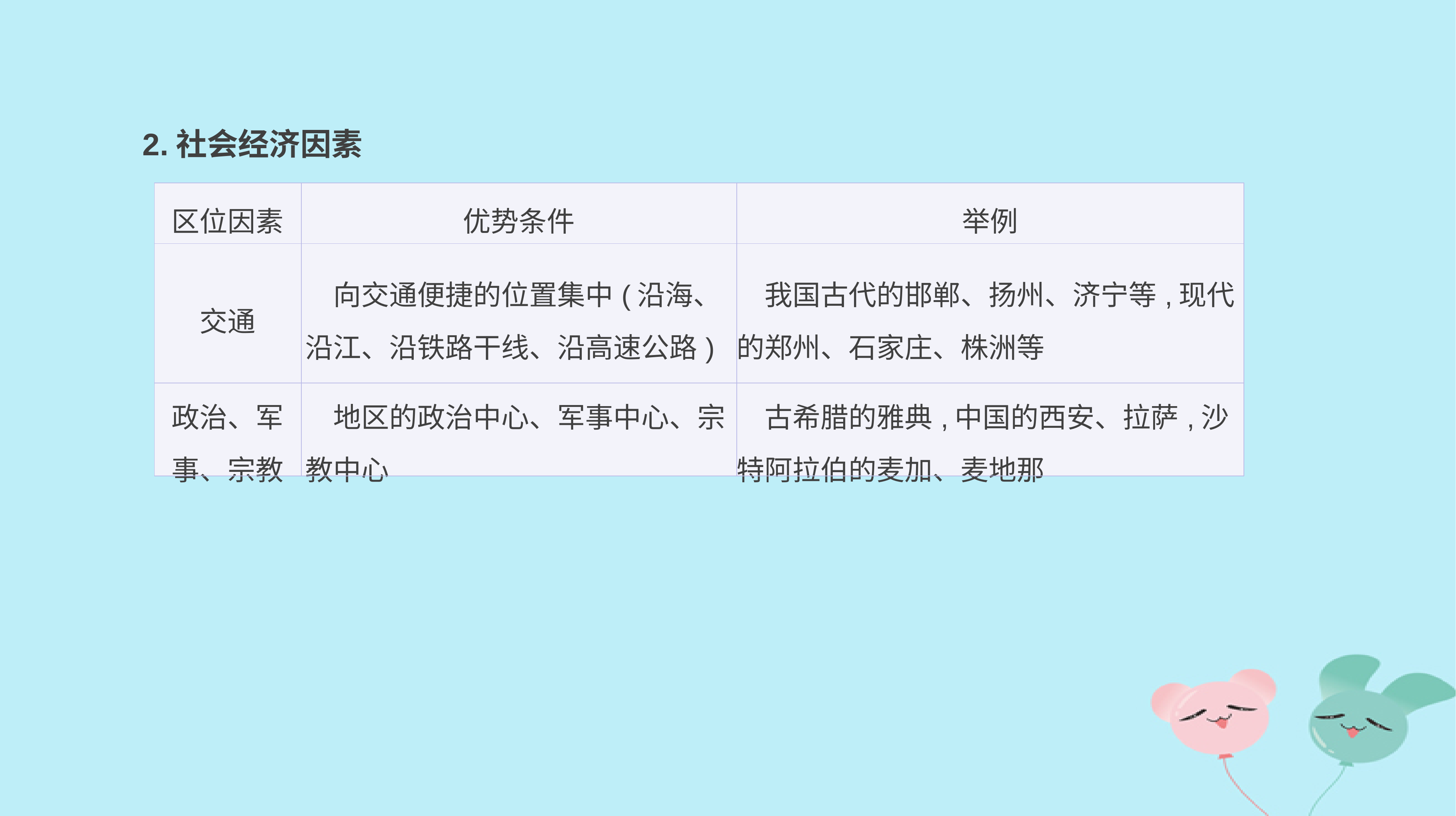

2.社会经济因素
| 区位因素 | 优势条件 | 举例 |
| --- | --- | --- |
| 交通 | 向交通便捷的位置集中(沿海、沿江、沿铁路干线、沿高速公路) | 我国古代的邯郸、扬州、济宁等,现代的郑州、石家庄、株洲等 |
| 政治、军 事、宗教 | 地区的政治中心、军事中心、宗教中心 | 古希腊的雅典,中国的西安、拉萨,沙特阿拉伯的麦加、麦地那 |